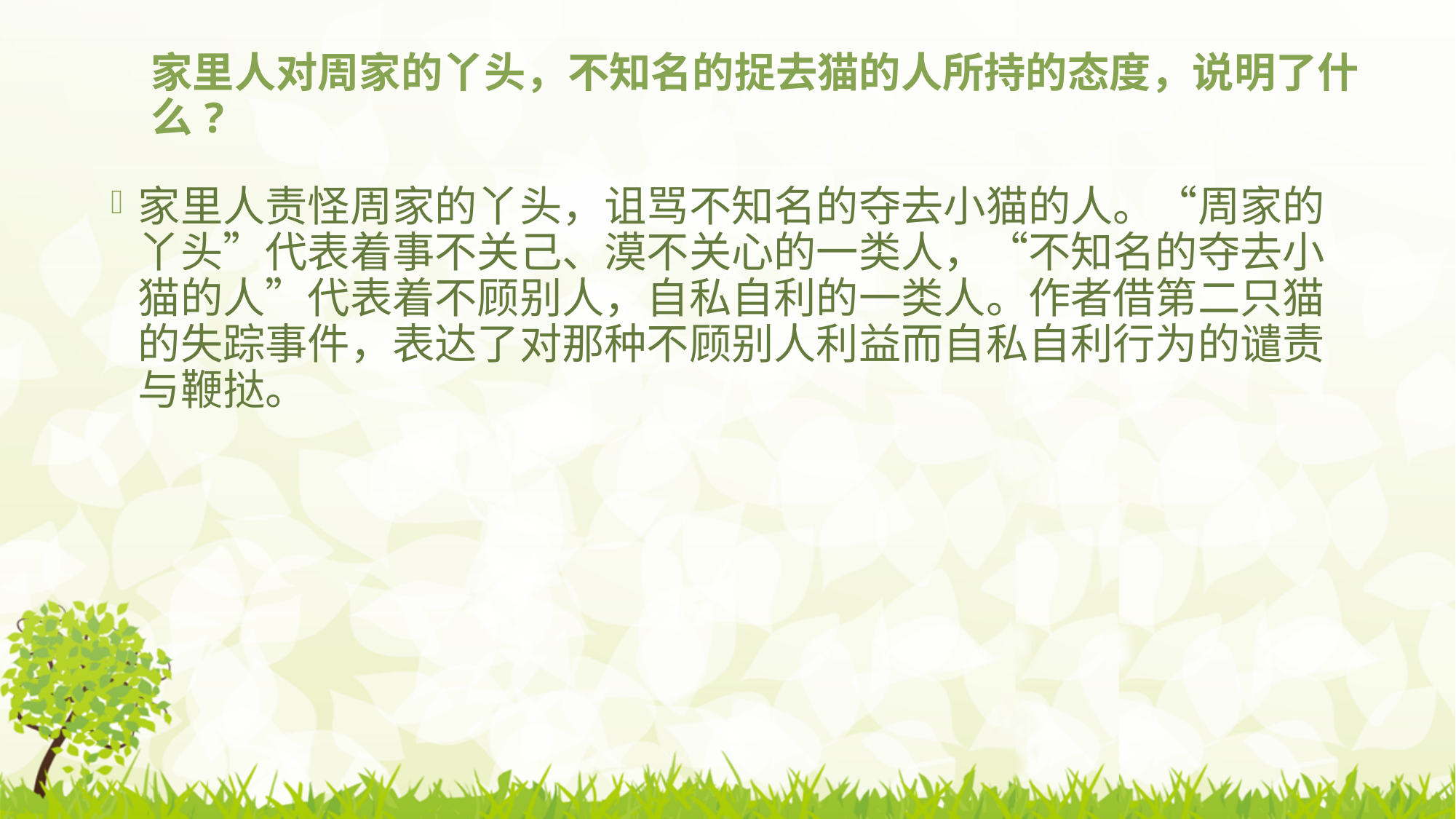

# 家里人对周家的丫头，不知名的捉去猫的人所持的态度，说明了什么?
家里人责怪周家的丫头，诅骂不知名的夺去小猫的人。“周家的丫头”代表着事不关己、漠不关心的一类人，“不知名的夺去小猫的人”代表着不顾别人，自私自利的一类人。作者借第二只猫的失踪事件，表达了对那种不顾别人利益而自私自利行为的谴责与鞭挞。